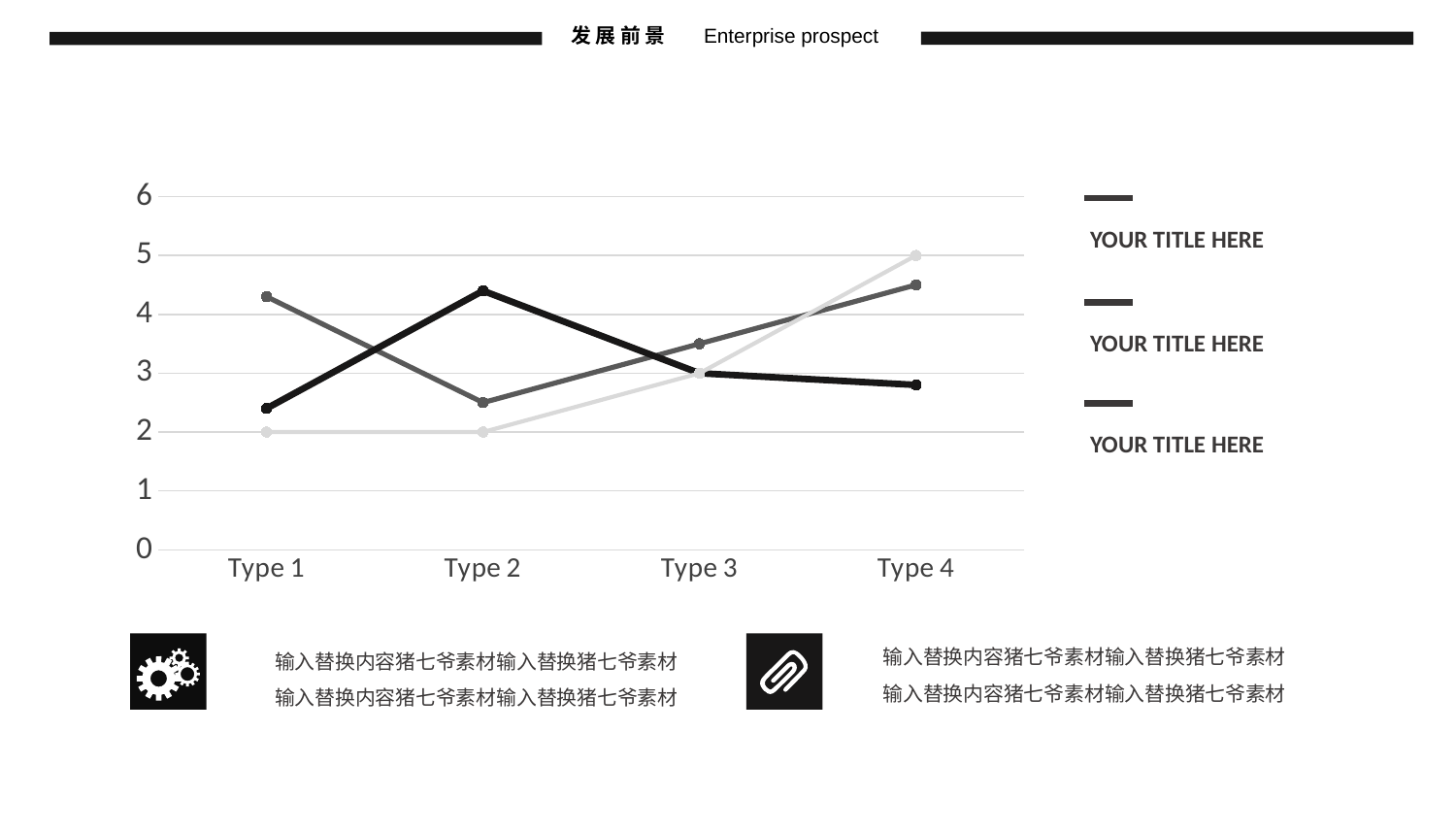

发 展 前 景
Enterprise prospect

### Chart

| Category | 系列 1 | 系列 2 | 系列 3 |
|---|---|---|---|
| Type 1 | 4.3 | 2.4 | 2.0 |
| Type 2 | 2.5 | 4.4 | 2.0 |
| Type 3 | 3.5 | 3.0 | 3.0 |
| Type 4 | 4.5 | 2.8 | 5.0 |
YOUR TITLE HERE
YOUR TITLE HERE
YOUR TITLE HERE

输入替换内容猪七爷素材输入替换猪七爷素材输入替换内容猪七爷素材输入替换猪七爷素材
输入替换内容猪七爷素材输入替换猪七爷素材输入替换内容猪七爷素材输入替换猪七爷素材